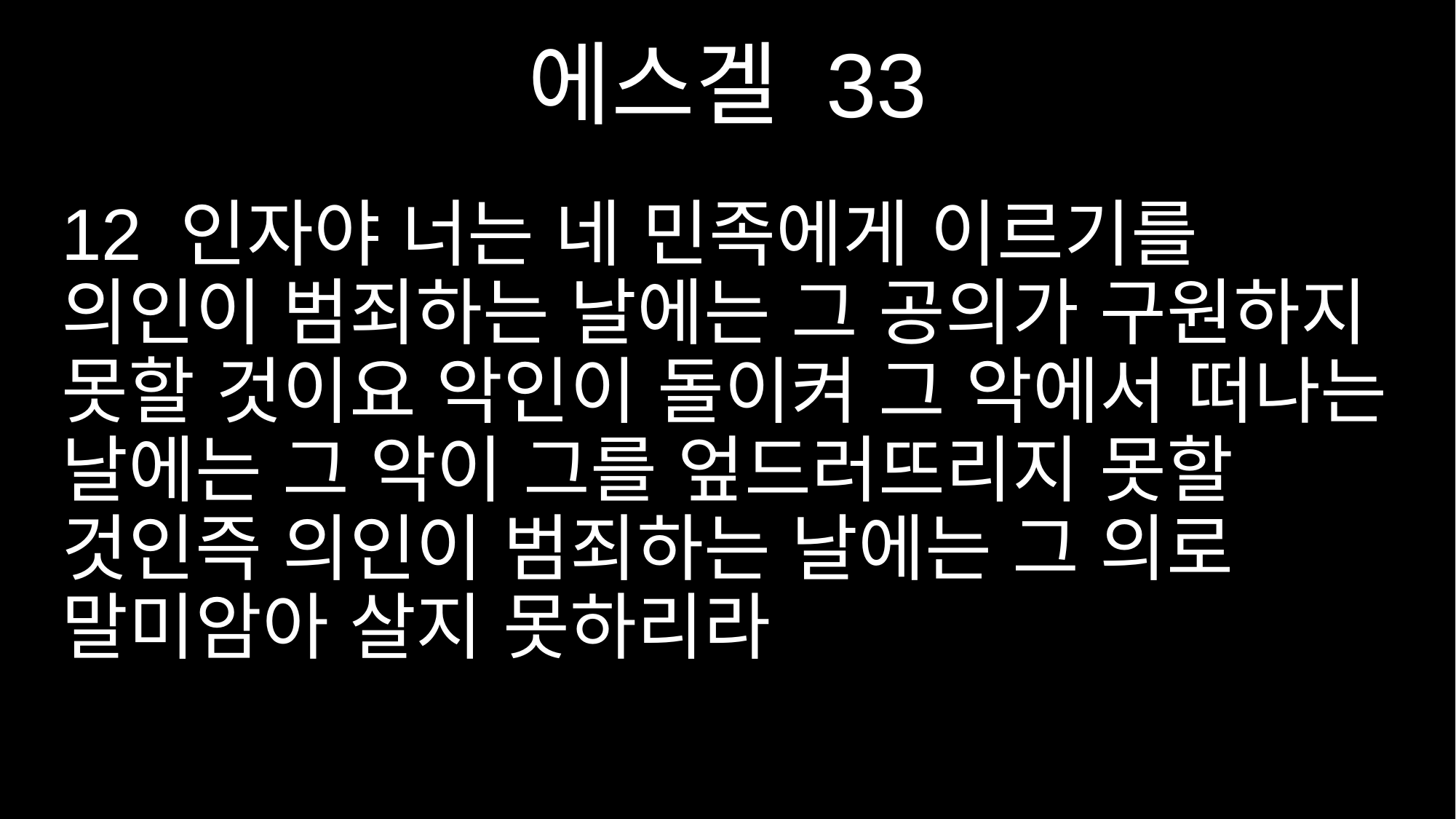

에스겔 33
12 인자야 너는 네 민족에게 이르기를 의인이 범죄하는 날에는 그 공의가 구원하지 못할 것이요 악인이 돌이켜 그 악에서 떠나는 날에는 그 악이 그를 엎드러뜨리지 못할 것인즉 의인이 범죄하는 날에는 그 의로 말미암아 살지 못하리라